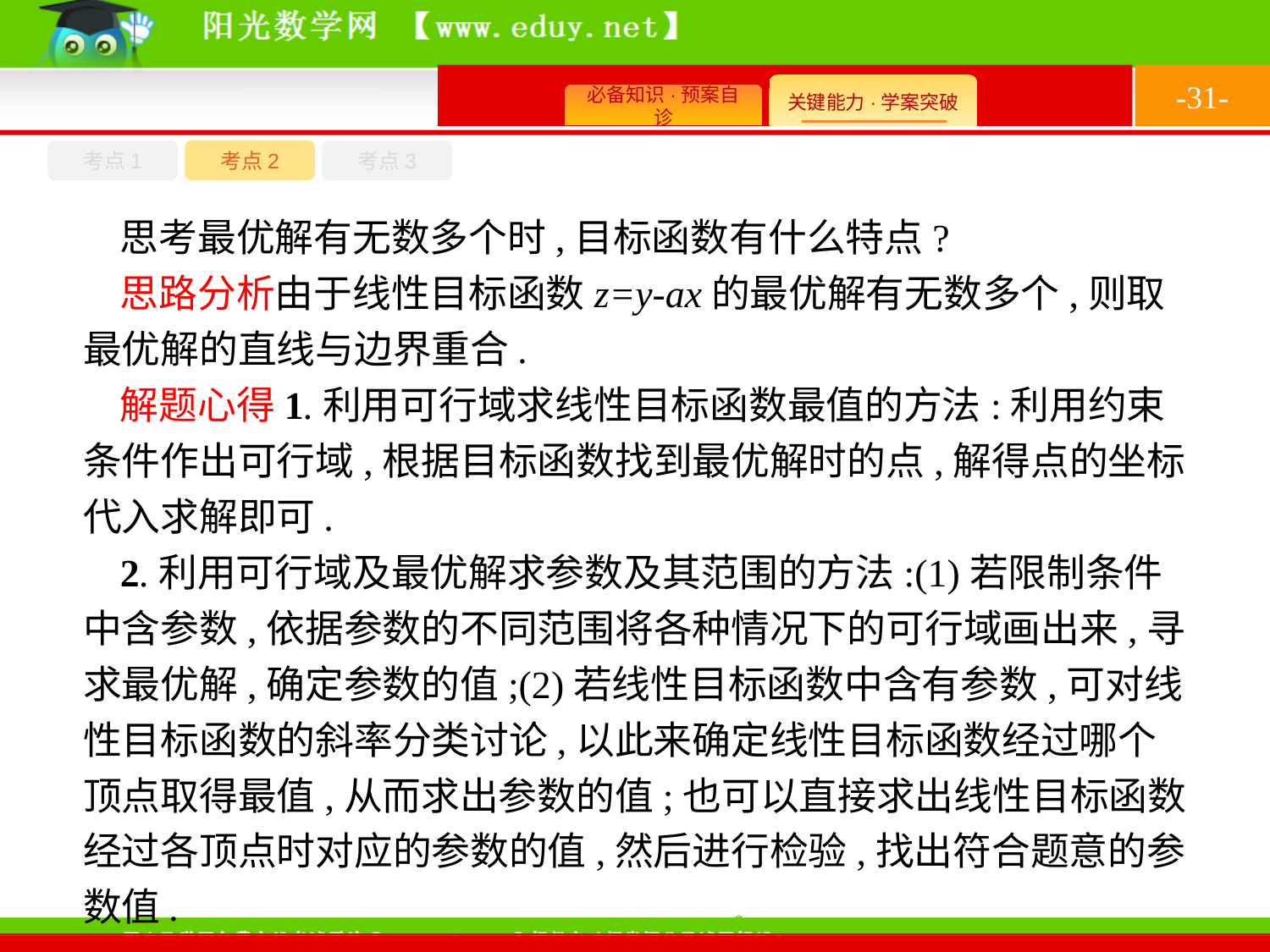

-31-
考点1
考点3
考点2
思考最优解有无数多个时,目标函数有什么特点?
思路分析由于线性目标函数z=y-ax的最优解有无数多个,则取最优解的直线与边界重合.
解题心得1.利用可行域求线性目标函数最值的方法:利用约束条件作出可行域,根据目标函数找到最优解时的点,解得点的坐标代入求解即可.
2.利用可行域及最优解求参数及其范围的方法:(1)若限制条件中含参数,依据参数的不同范围将各种情况下的可行域画出来,寻求最优解,确定参数的值;(2)若线性目标函数中含有参数,可对线性目标函数的斜率分类讨论,以此来确定线性目标函数经过哪个顶点取得最值,从而求出参数的值;也可以直接求出线性目标函数经过各顶点时对应的参数的值,然后进行检验,找出符合题意的参数值.